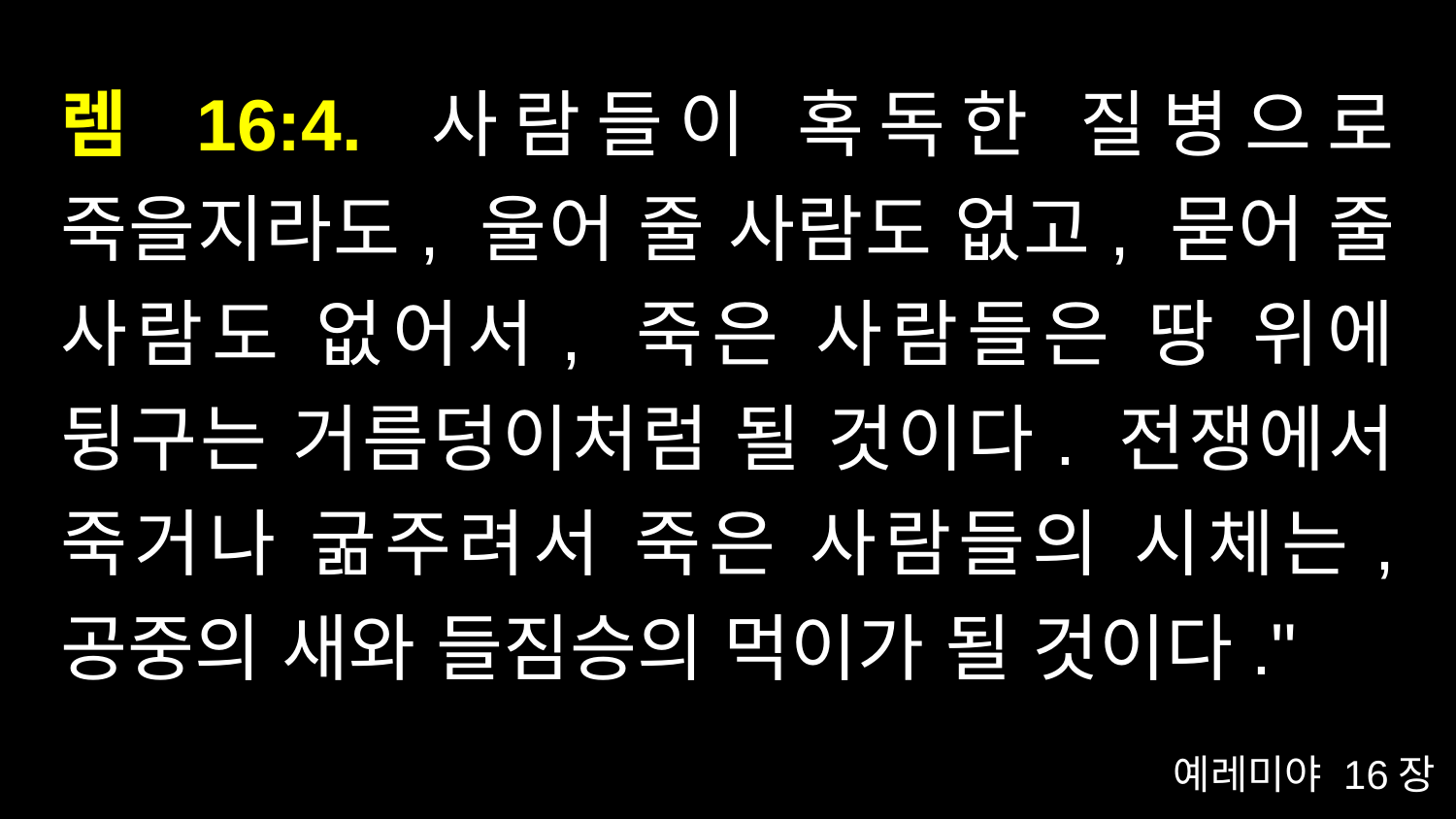

# 렘 16:4. 사람들이 혹독한 질병으로 죽을지라도, 울어 줄 사람도 없고, 묻어 줄 사람도 없어서, 죽은 사람들은 땅 위에 뒹구는 거름덩이처럼 될 것이다. 전쟁에서 죽거나 굶주려서 죽은 사람들의 시체는, 공중의 새와 들짐승의 먹이가 될 것이다."
예레미야 16장